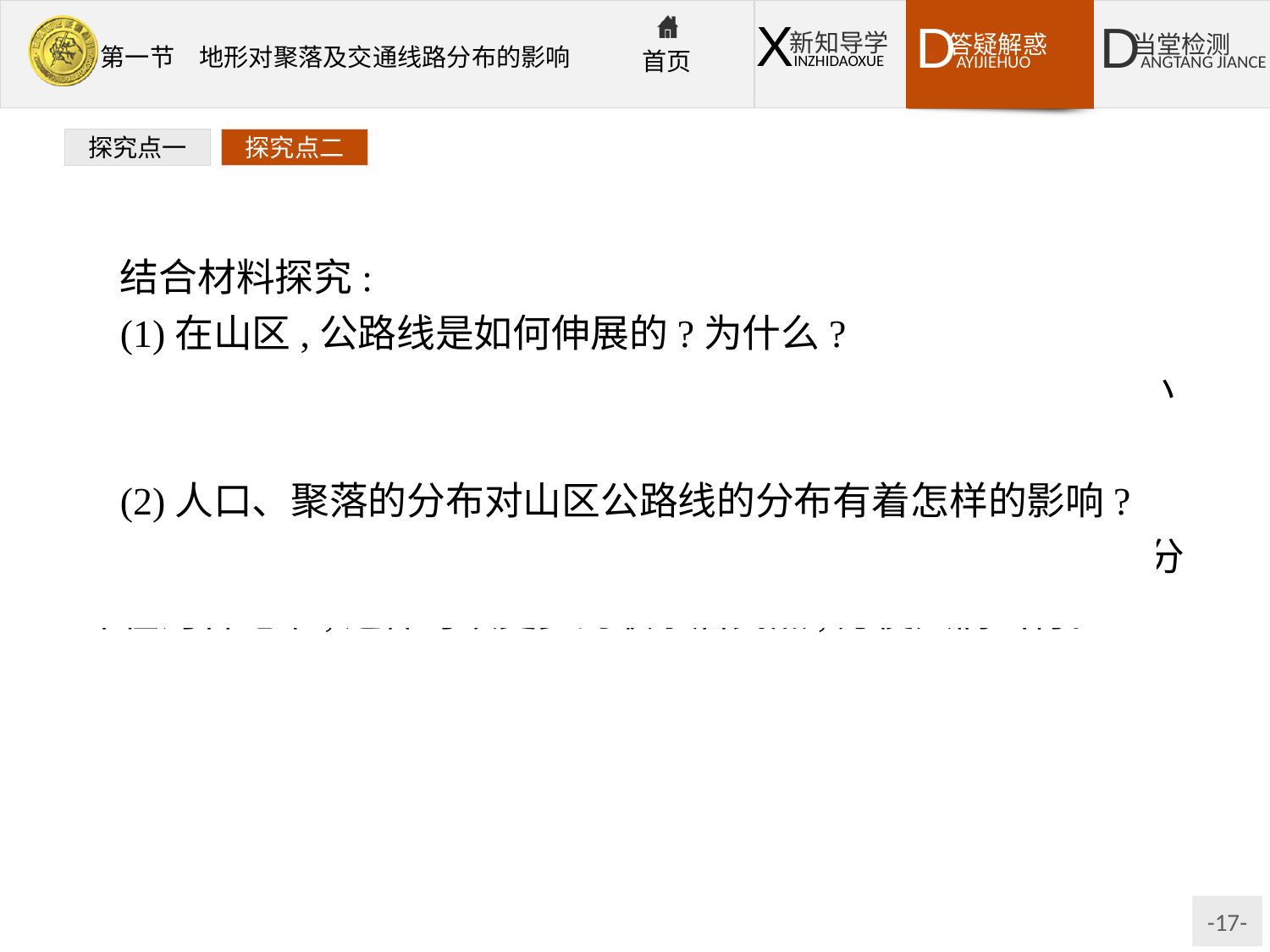

探究点一
探究点二
结合材料探究:
(1)在山区,公路线是如何伸展的?为什么?
提示:公路在山谷中穿行时,呈“之”字形弯曲,这样可以减小陡坡的影响。
(2)人口、聚落的分布对山区公路线的分布有着怎样的影响?
提示:山区人口、聚落主要集中在河谷地带,所以山区公路多分布在河谷地带,这样可以更多的联系居民点,方便人们出行。